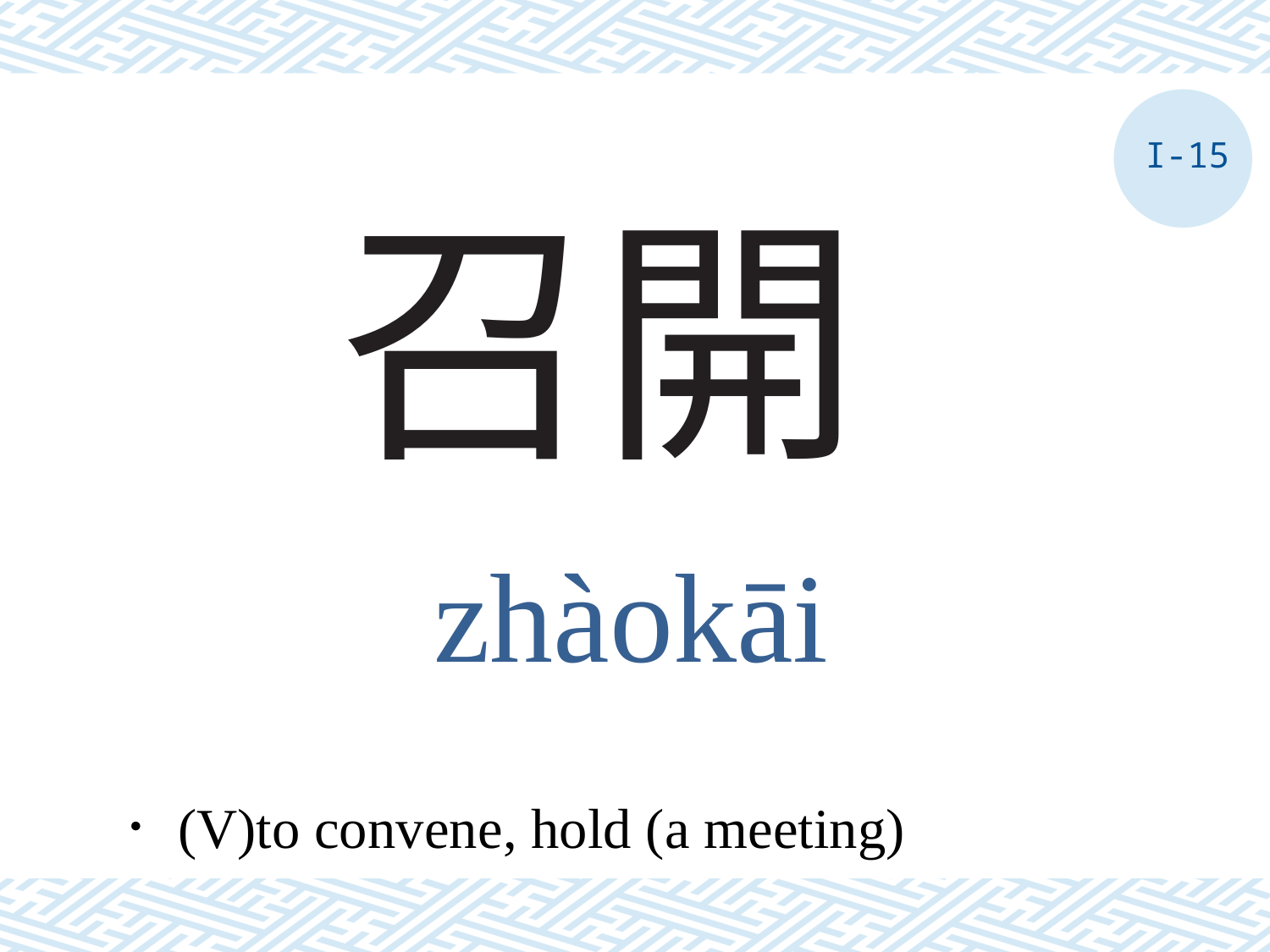

I-15

# 召開
zhàokāi
．(V)to convene, hold (a meeting)